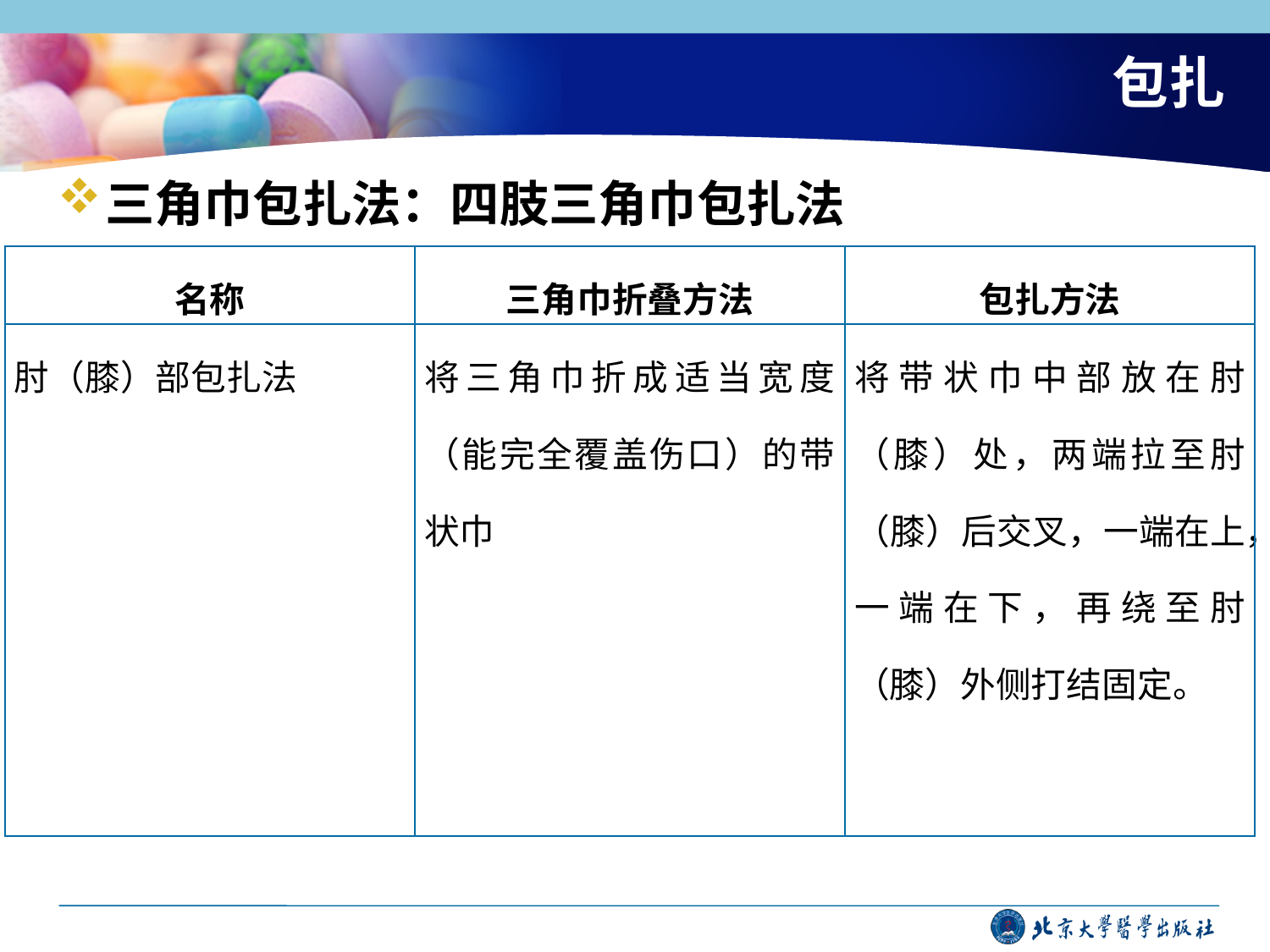

# 包扎
三角巾包扎法：四肢三角巾包扎法
| 名称 | 三角巾折叠方法 | 包扎方法 |
| --- | --- | --- |
| 肘（膝）部包扎法 | 将三角巾折成适当宽度（能完全覆盖伤口）的带状巾 | 将带状巾中部放在肘（膝）处，两端拉至肘（膝）后交叉，一端在上，一端在下，再绕至肘（膝）外侧打结固定。 |